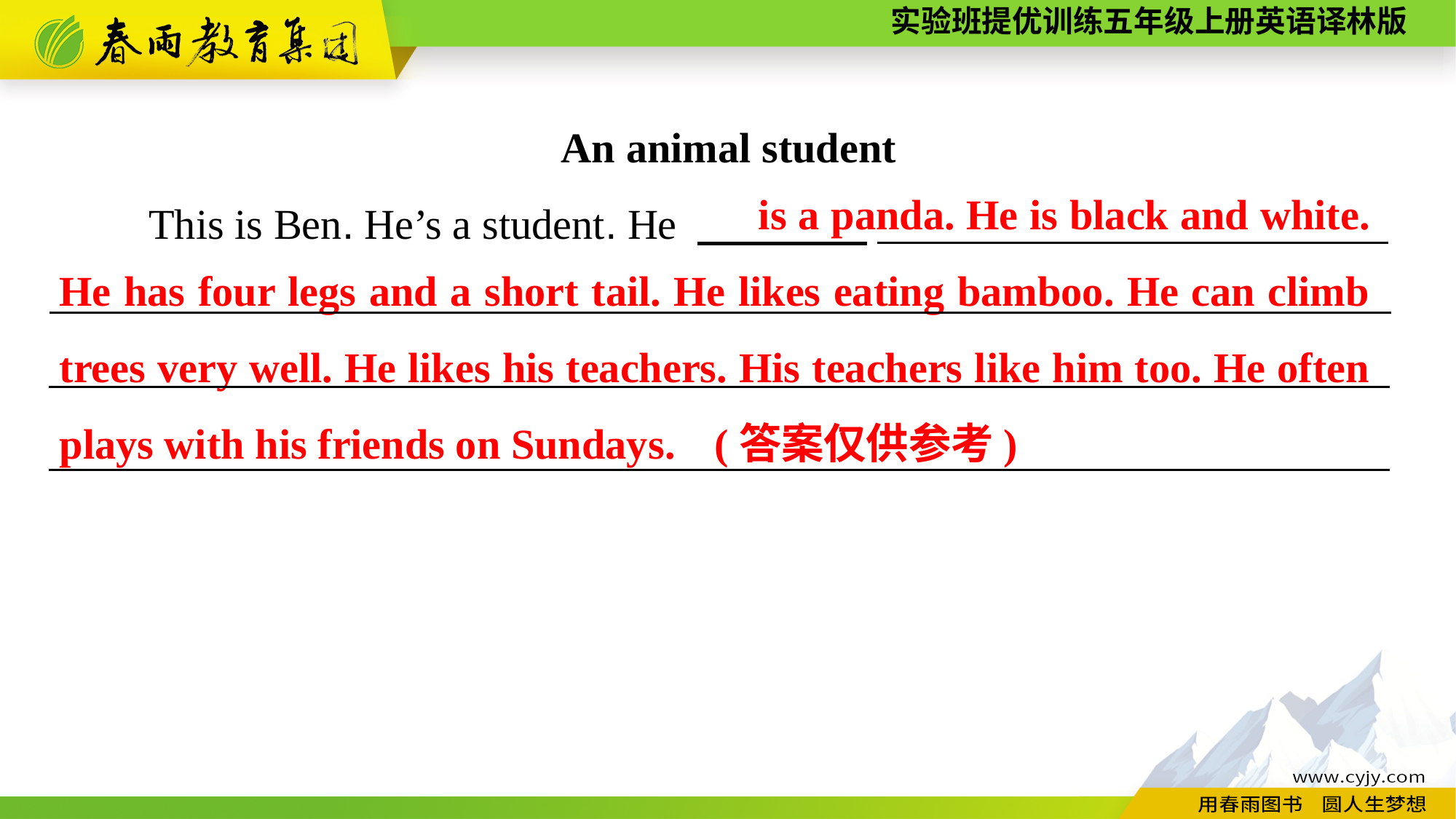

An animal student
　　This is Ben. He’s a student. He 　　　　________________________
                                                     is a panda. He is black and white. He has four legs and a short tail. He likes eating bamboo. He can climb trees very well. He likes his teachers. His teachers like him too. He often plays with his friends on Sundays. 	(答案仅供参考)